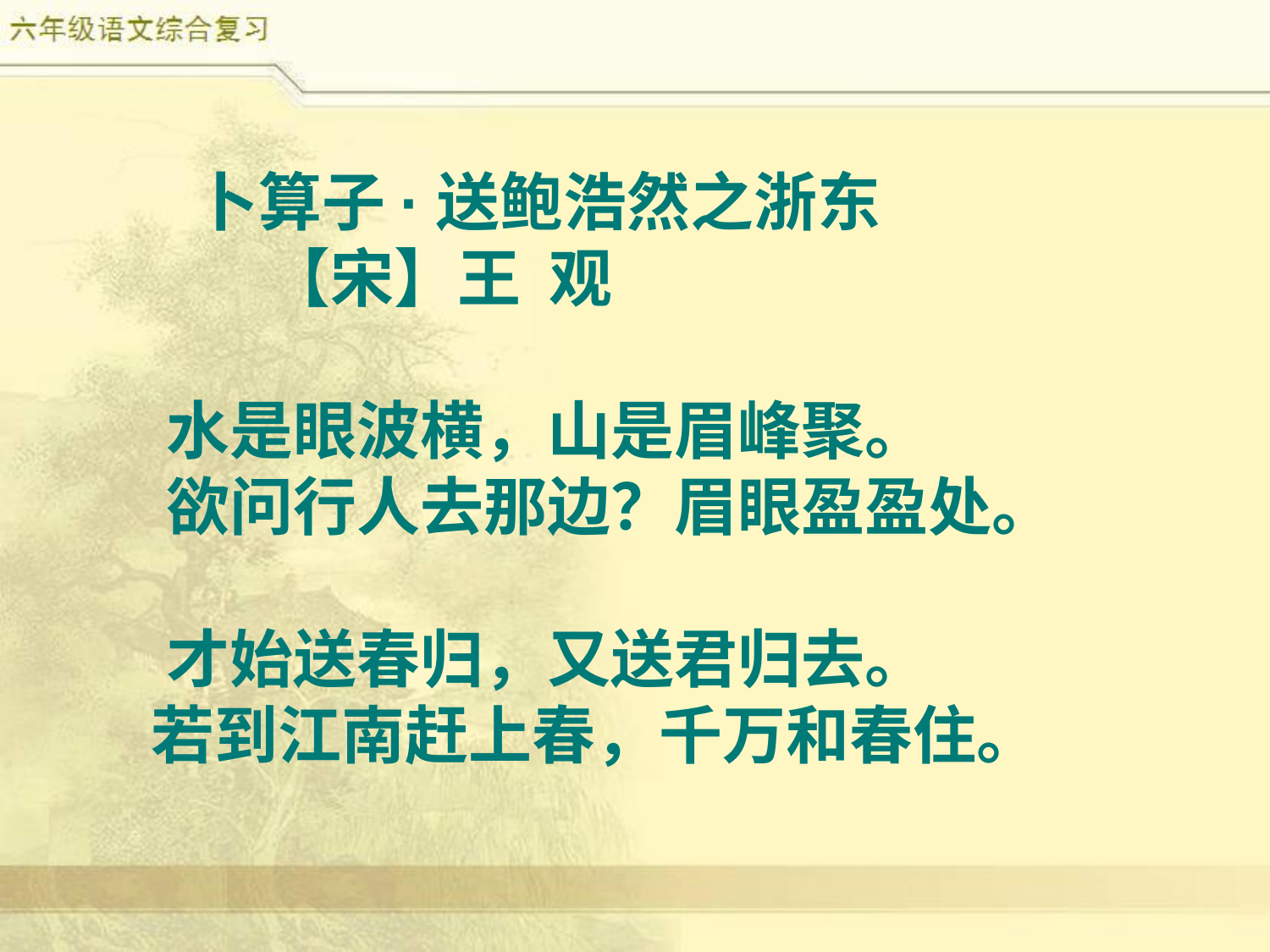

卜算子·送鲍浩然之浙东
          【宋】王  观
   水是眼波横，山是眉峰聚。
   欲问行人去那边？眉眼盈盈处。

   才始送春归，又送君归去。
  若到江南赶上春，千万和春住。